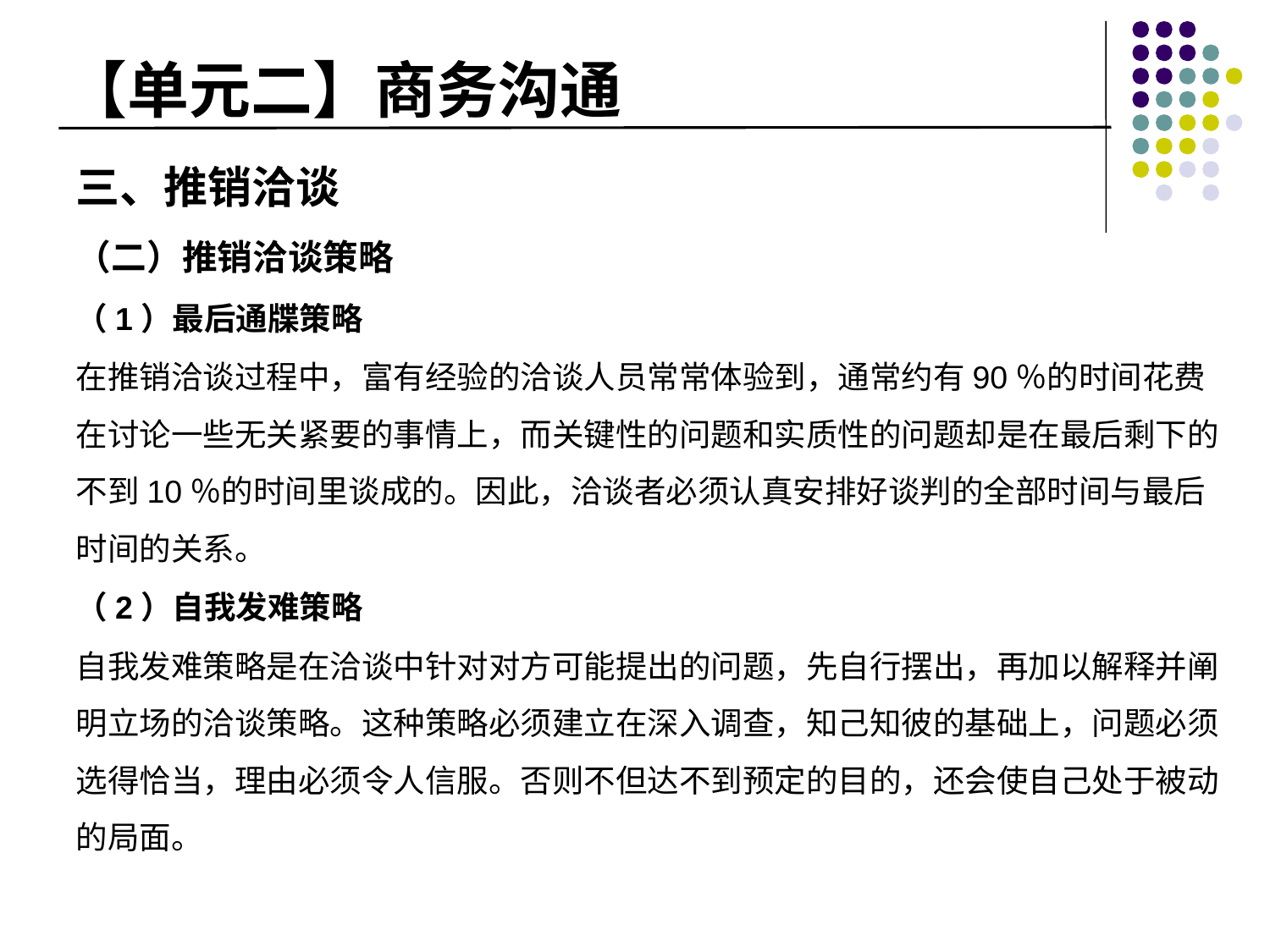

# 【单元二】商务沟通
三、推销洽谈
（二）推销洽谈策略
（1）最后通牒策略
在推销洽谈过程中，富有经验的洽谈人员常常体验到，通常约有90％的时间花费在讨论一些无关紧要的事情上，而关键性的问题和实质性的问题却是在最后剩下的不到10％的时间里谈成的。因此，洽谈者必须认真安排好谈判的全部时间与最后时间的关系。
（2）自我发难策略
自我发难策略是在洽谈中针对对方可能提出的问题，先自行摆出，再加以解释并阐明立场的洽谈策略。这种策略必须建立在深入调查，知己知彼的基础上，问题必须选得恰当，理由必须令人信服。否则不但达不到预定的目的，还会使自己处于被动的局面。